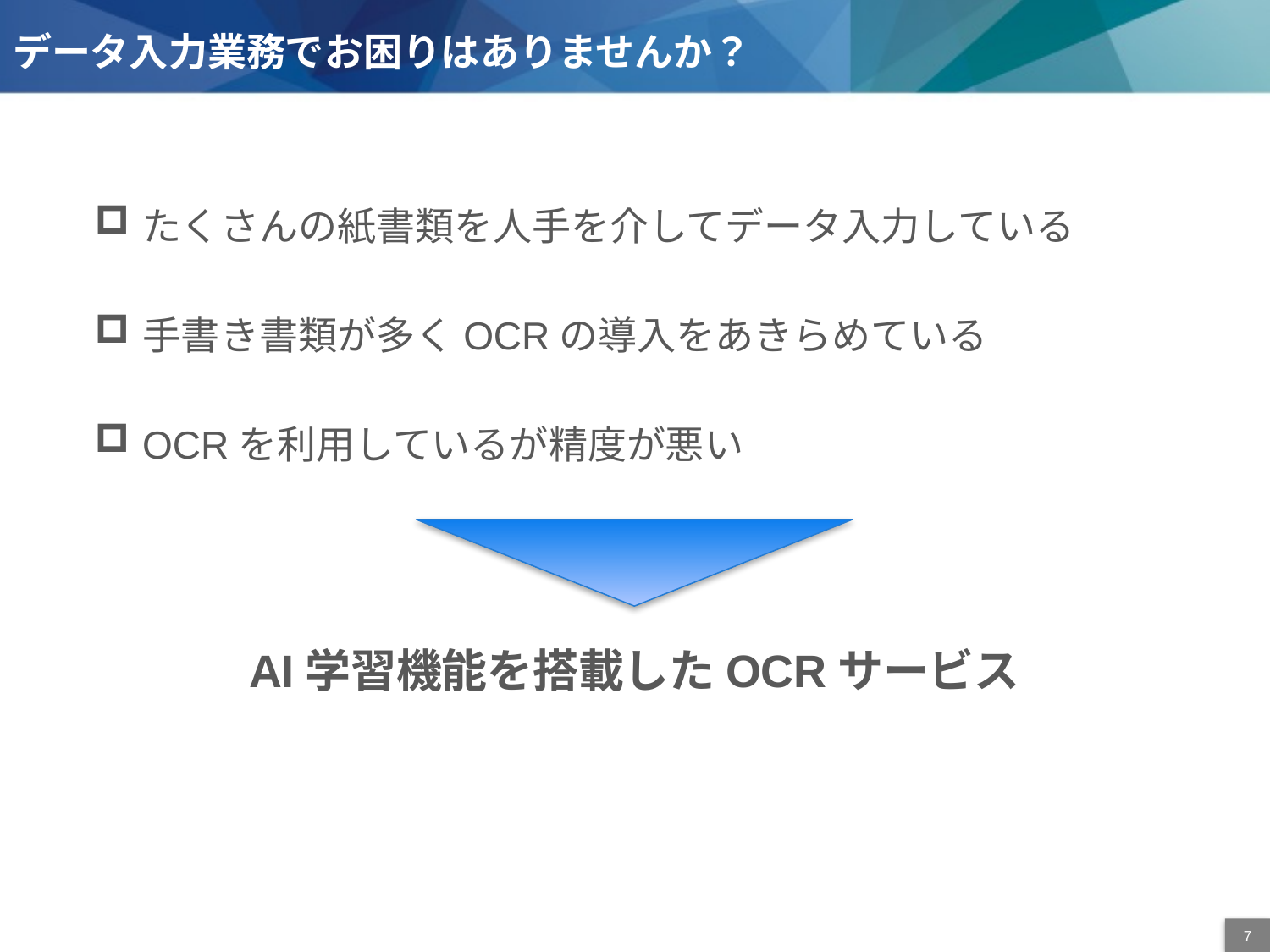

# データ入力業務でお困りはありませんか？
たくさんの紙書類を人手を介してデータ入力している

手書き書類が多くOCRの導入をあきらめている

OCRを利用しているが精度が悪い

AI学習機能を搭載したOCRサービス